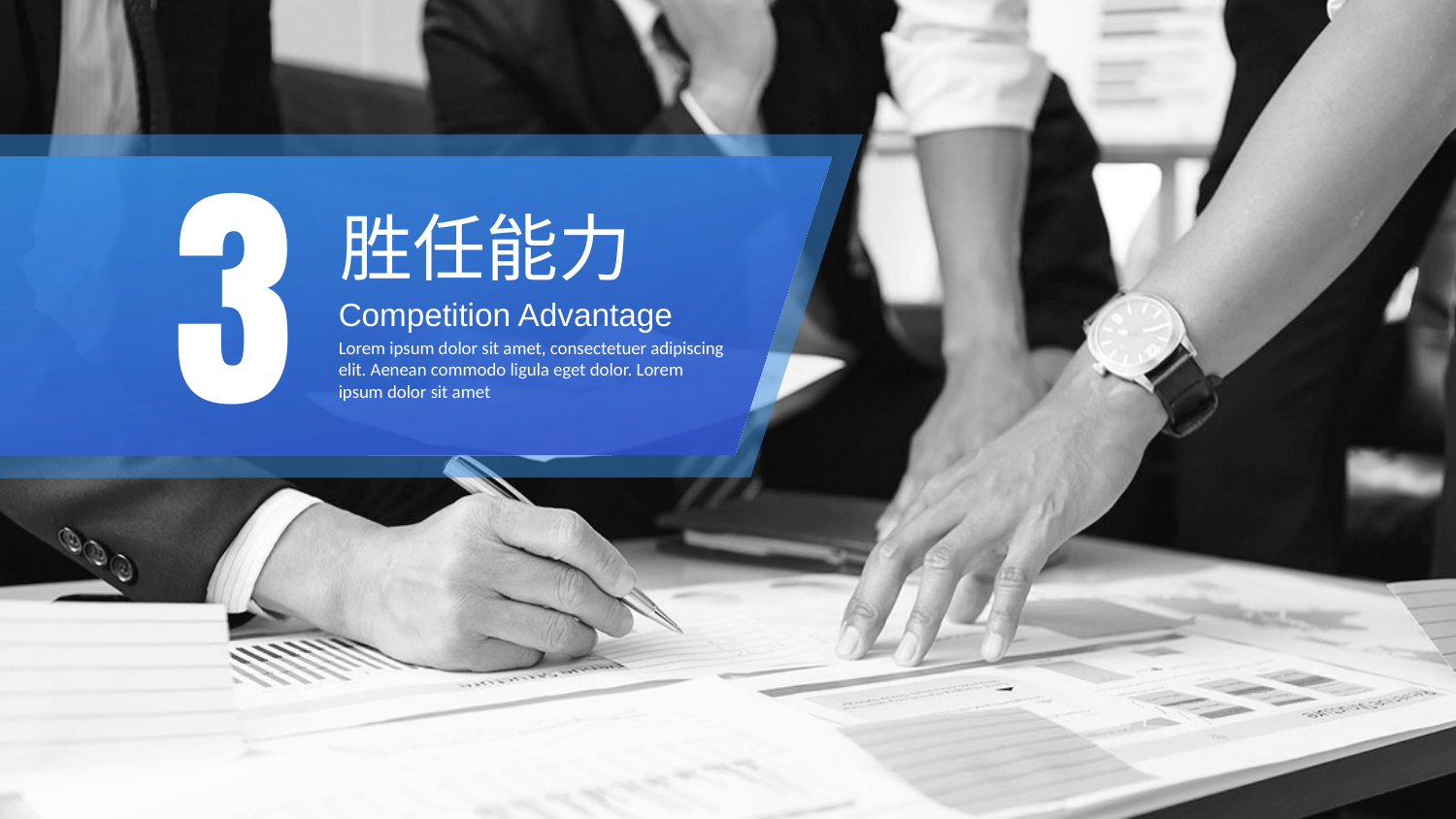

3
胜任能力
Competition Advantage
Lorem ipsum dolor sit amet, consectetuer adipiscing elit. Aenean commodo ligula eget dolor. Lorem ipsum dolor sit amet